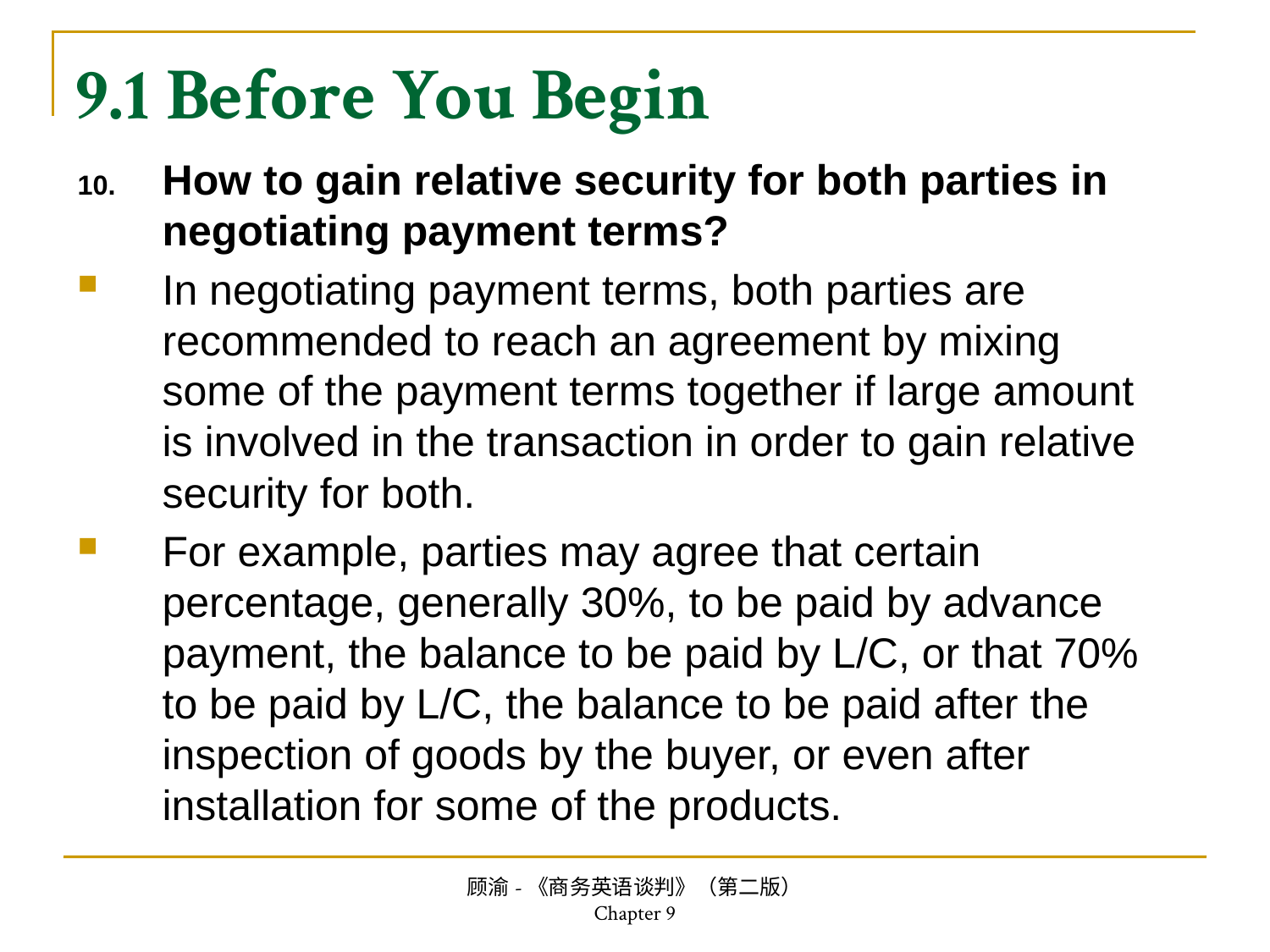

# 9.1 Before You Begin
How to gain relative security for both parties in negotiating payment terms?
In negotiating payment terms, both parties are recommended to reach an agreement by mixing some of the payment terms together if large amount is involved in the transaction in order to gain relative security for both.
For example, parties may agree that certain percentage, generally 30%, to be paid by advance payment, the balance to be paid by L/C, or that 70% to be paid by L/C, the balance to be paid after the inspection of goods by the buyer, or even after installation for some of the products.

17
顾渝-《商务英语谈判》（第二版） Chapter 9